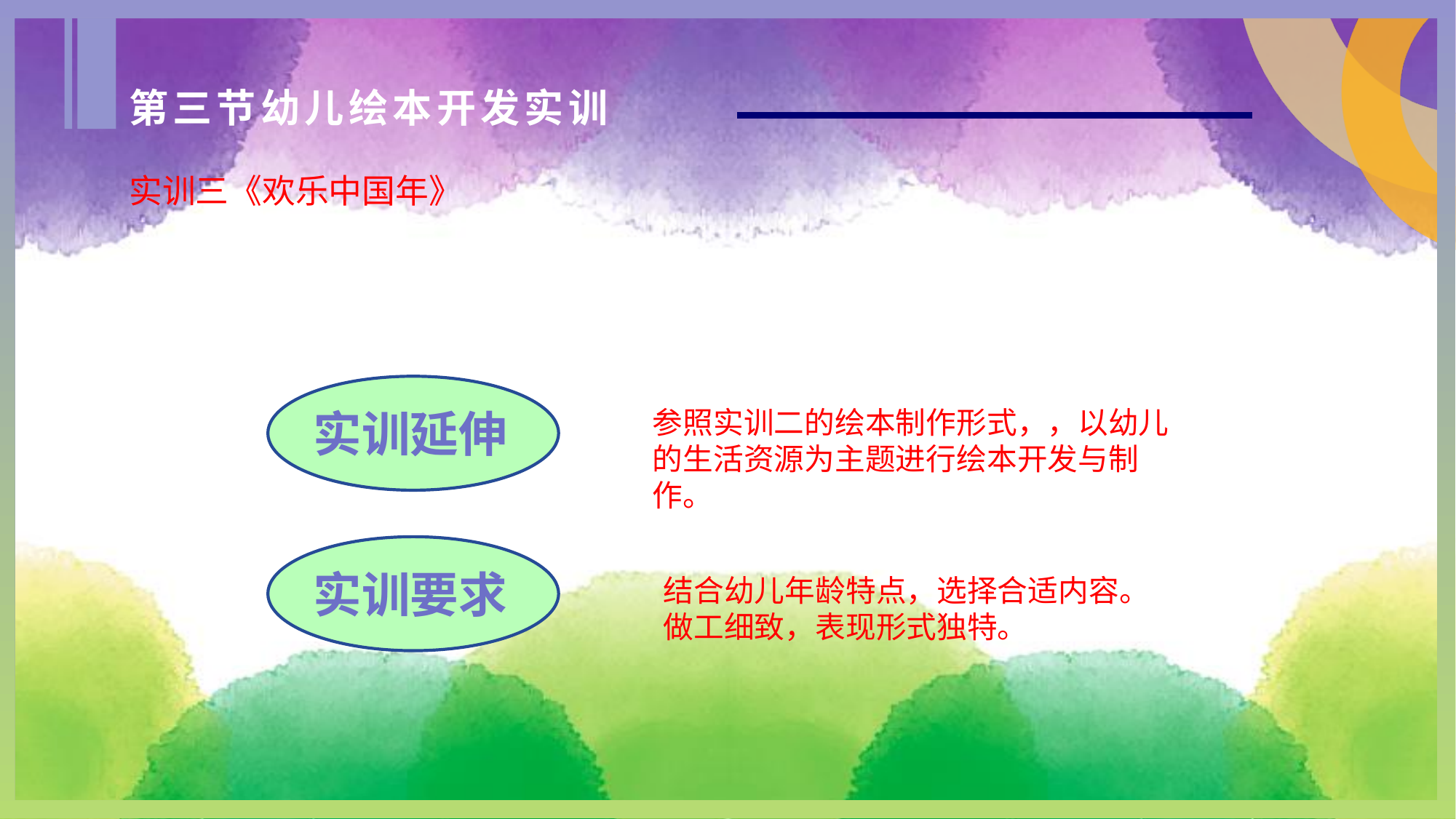

第三节幼儿绘本开发实训
实训三《欢乐中国年》

实训延伸
参照实训二的绘本制作形式，，以幼儿的生活资源为主题进行绘本开发与制作。

实训要求
结合幼儿年龄特点，选择合适内容。
做工细致，表现形式独特。